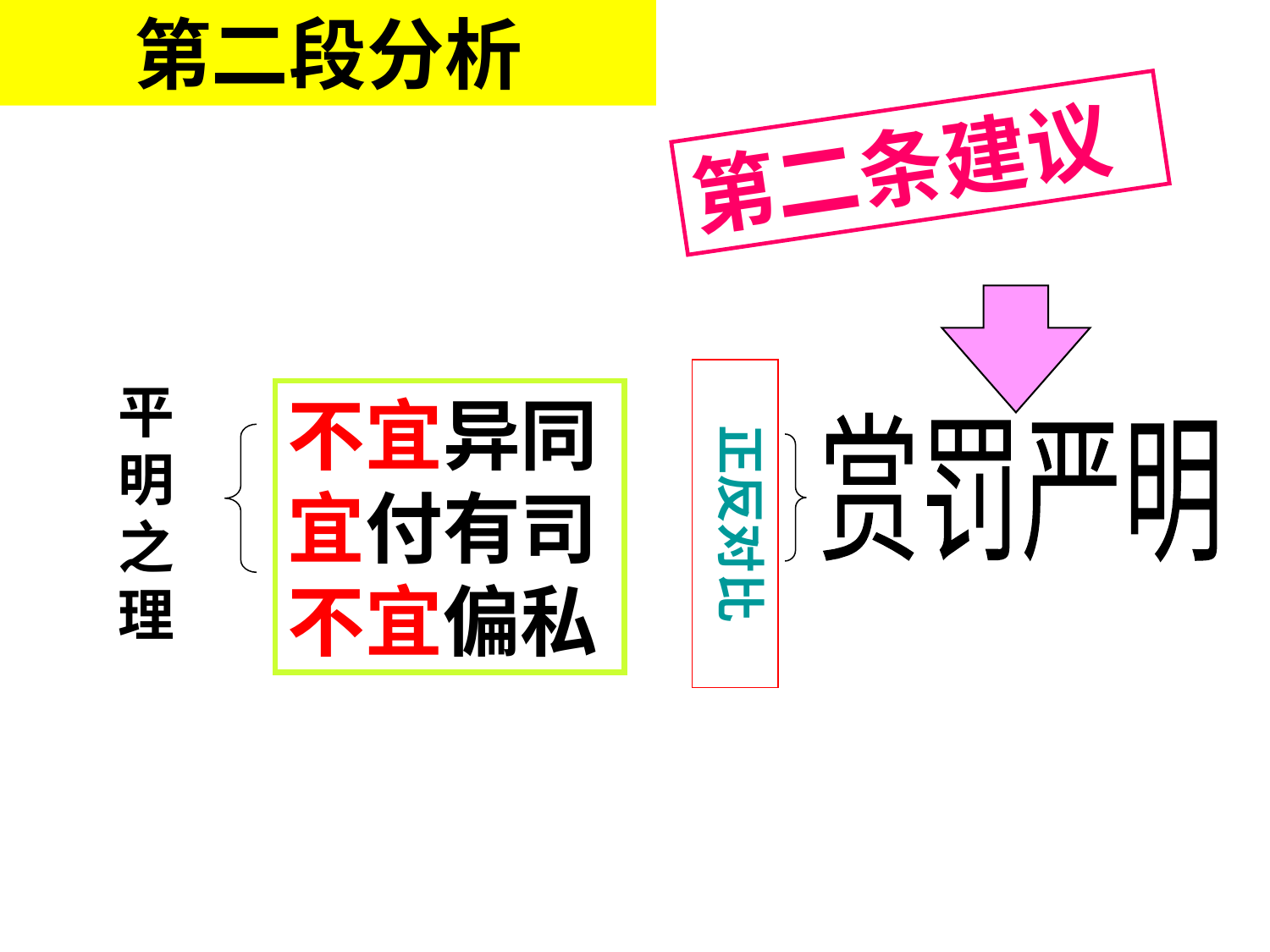

第二段分析
第二条建议

正反对比
平明之理
不宜异同
宜付有司
不宜偏私
赏罚严明